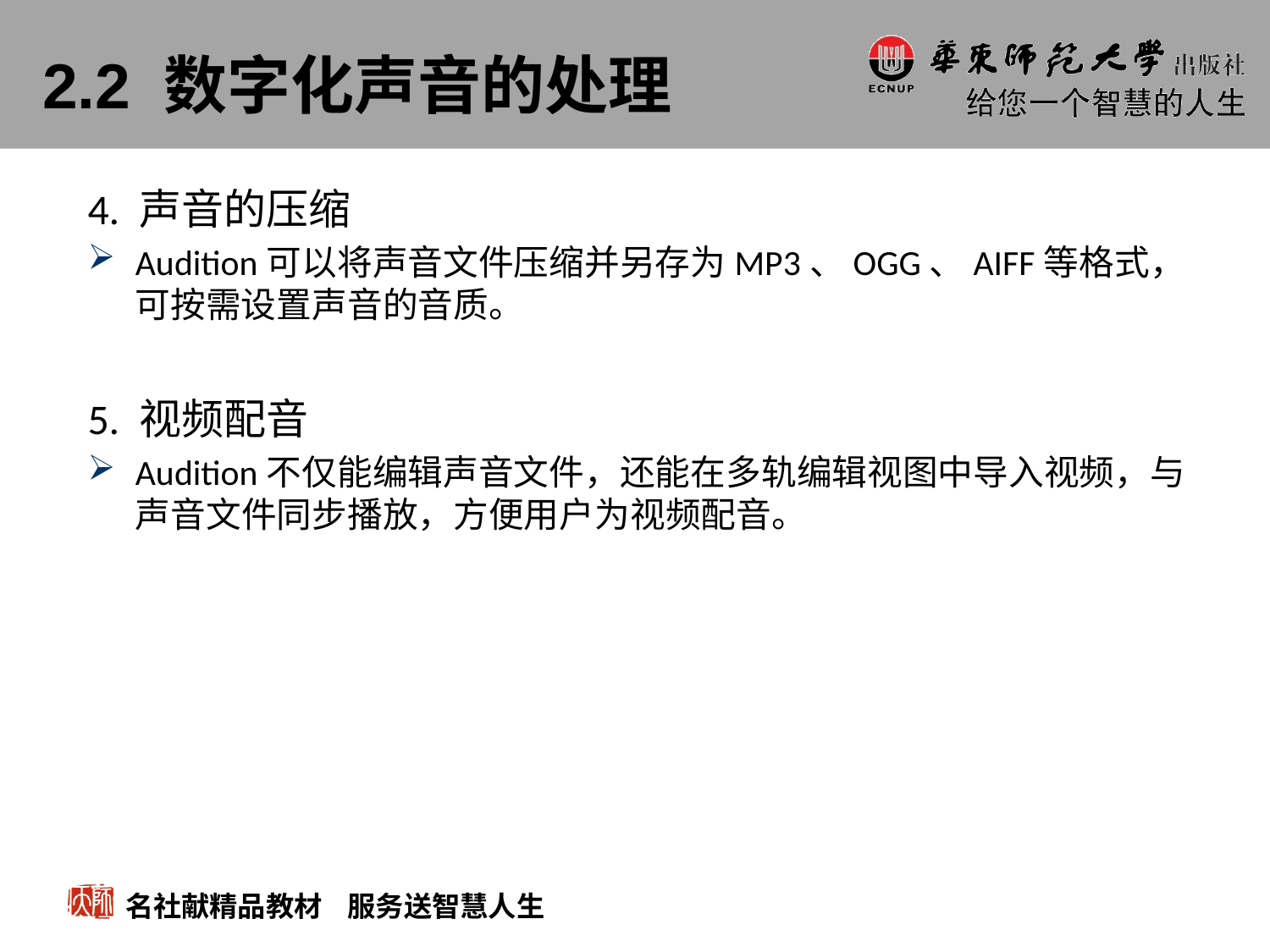

# 2.2 数字化声音的处理
4. 声音的压缩
Audition可以将声音文件压缩并另存为MP3、OGG、AIFF等格式，可按需设置声音的音质。

5. 视频配音
Audition不仅能编辑声音文件，还能在多轨编辑视图中导入视频，与声音文件同步播放，方便用户为视频配音。